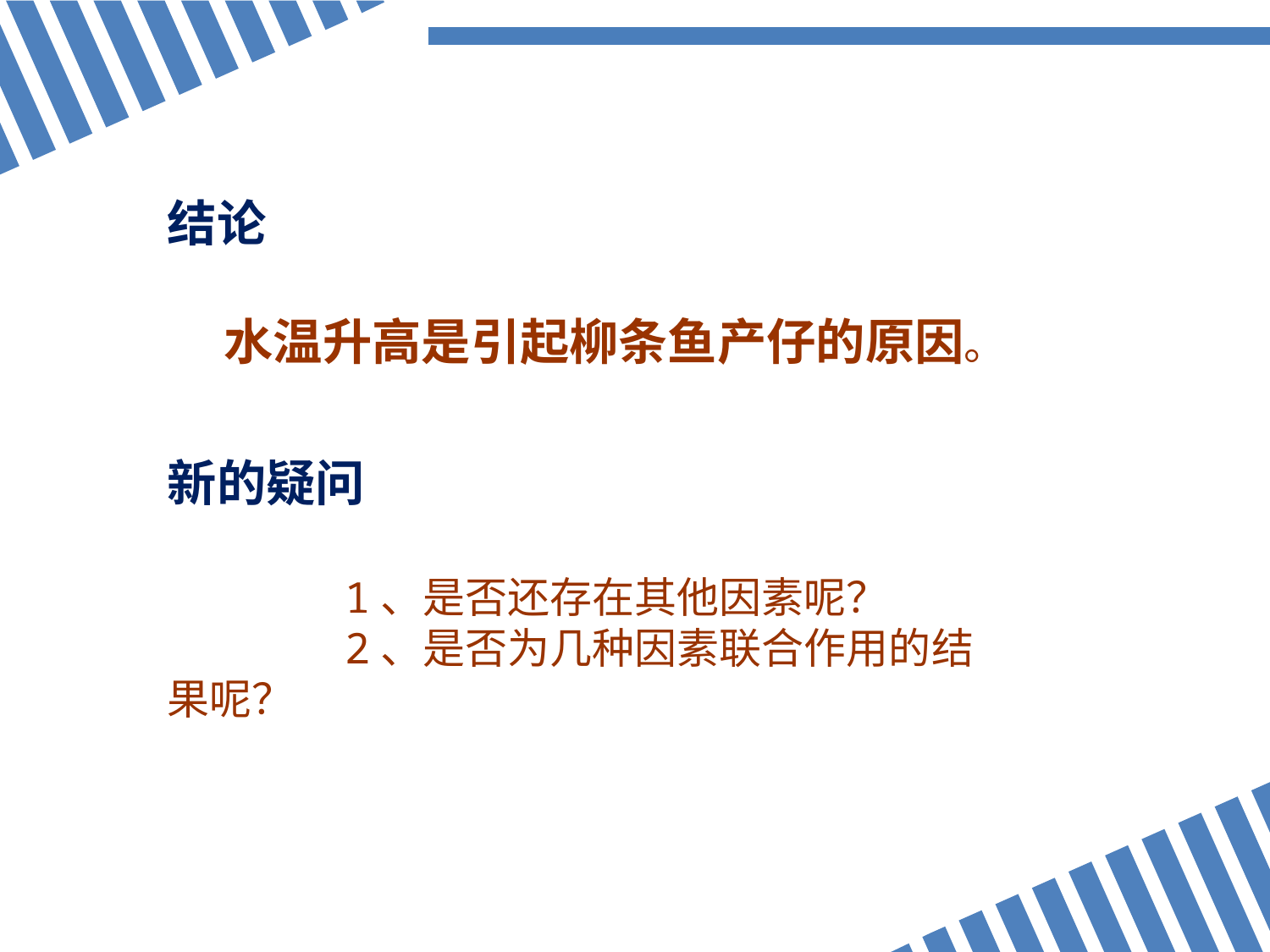

结论

    水温升高是引起柳条鱼产仔的原因。
新的疑问

       1、是否还存在其他因素呢？
       2、是否为几种因素联合作用的结果呢？